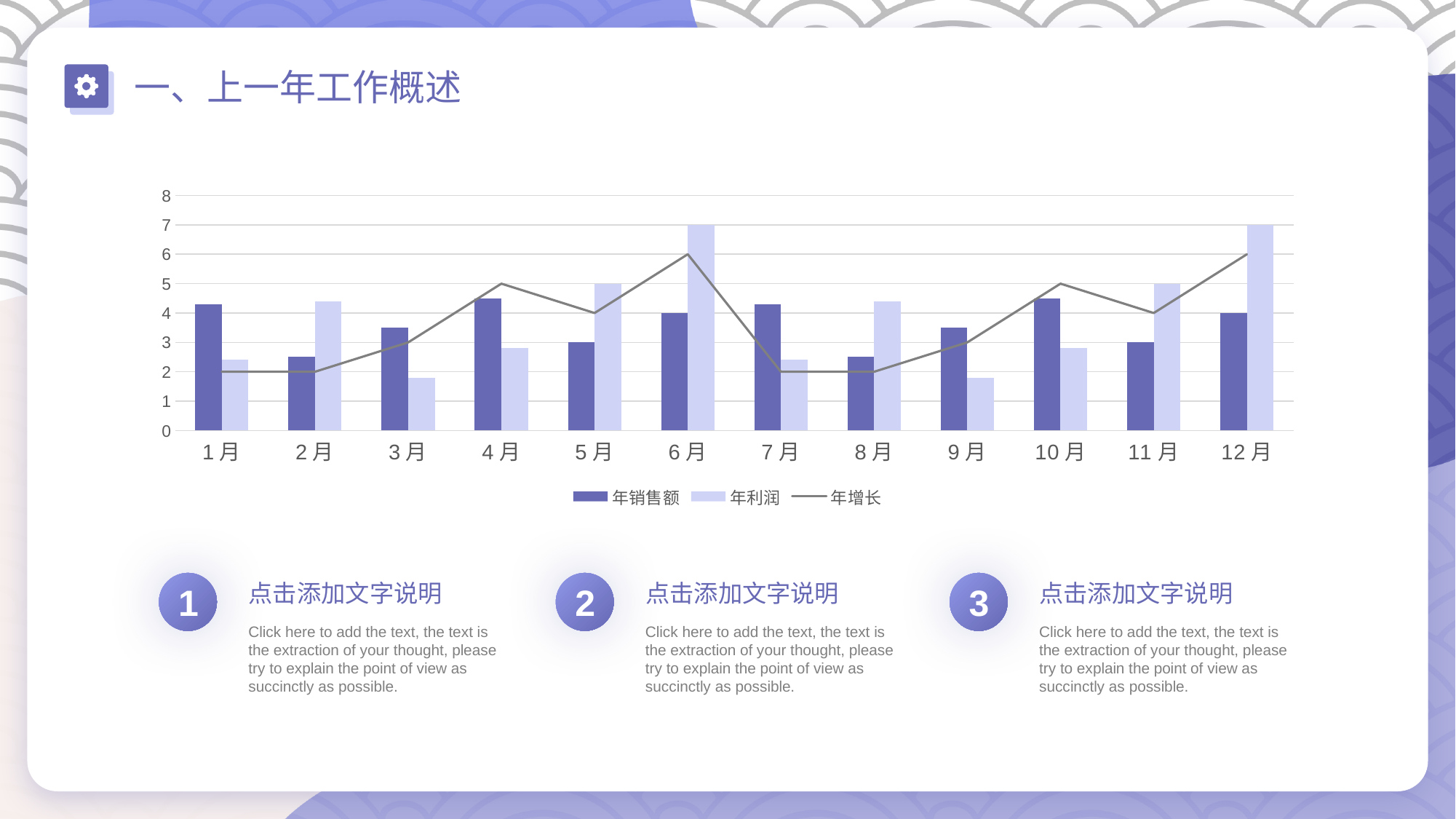

一、上一年工作概述

### Chart:

| Category | 年销售额 | 年利润 | 年增长 |
|---|---|---|---|
| 1月 | 4.3 | 2.4 | 2.0 |
| 2月 | 2.5 | 4.4 | 2.0 |
| 3月 | 3.5 | 1.8 | 3.0 |
| 4月 | 4.5 | 2.8 | 5.0 |
| 5月 | 3.0 | 5.0 | 4.0 |
| 6月 | 4.0 | 7.0 | 6.0 |
| 7月 | 4.3 | 2.4 | 2.0 |
| 8月 | 2.5 | 4.4 | 2.0 |
| 9月 | 3.5 | 1.8 | 3.0 |
| 10月 | 4.5 | 2.8 | 5.0 |
| 11月 | 3.0 | 5.0 | 4.0 |
| 12月 | 4.0 | 7.0 | 6.0 |
1
2
3
点击添加文字说明
点击添加文字说明
点击添加文字说明
Click here to add the text, the text is the extraction of your thought, please try to explain the point of view as succinctly as possible.
Click here to add the text, the text is the extraction of your thought, please try to explain the point of view as succinctly as possible.
Click here to add the text, the text is the extraction of your thought, please try to explain the point of view as succinctly as possible.